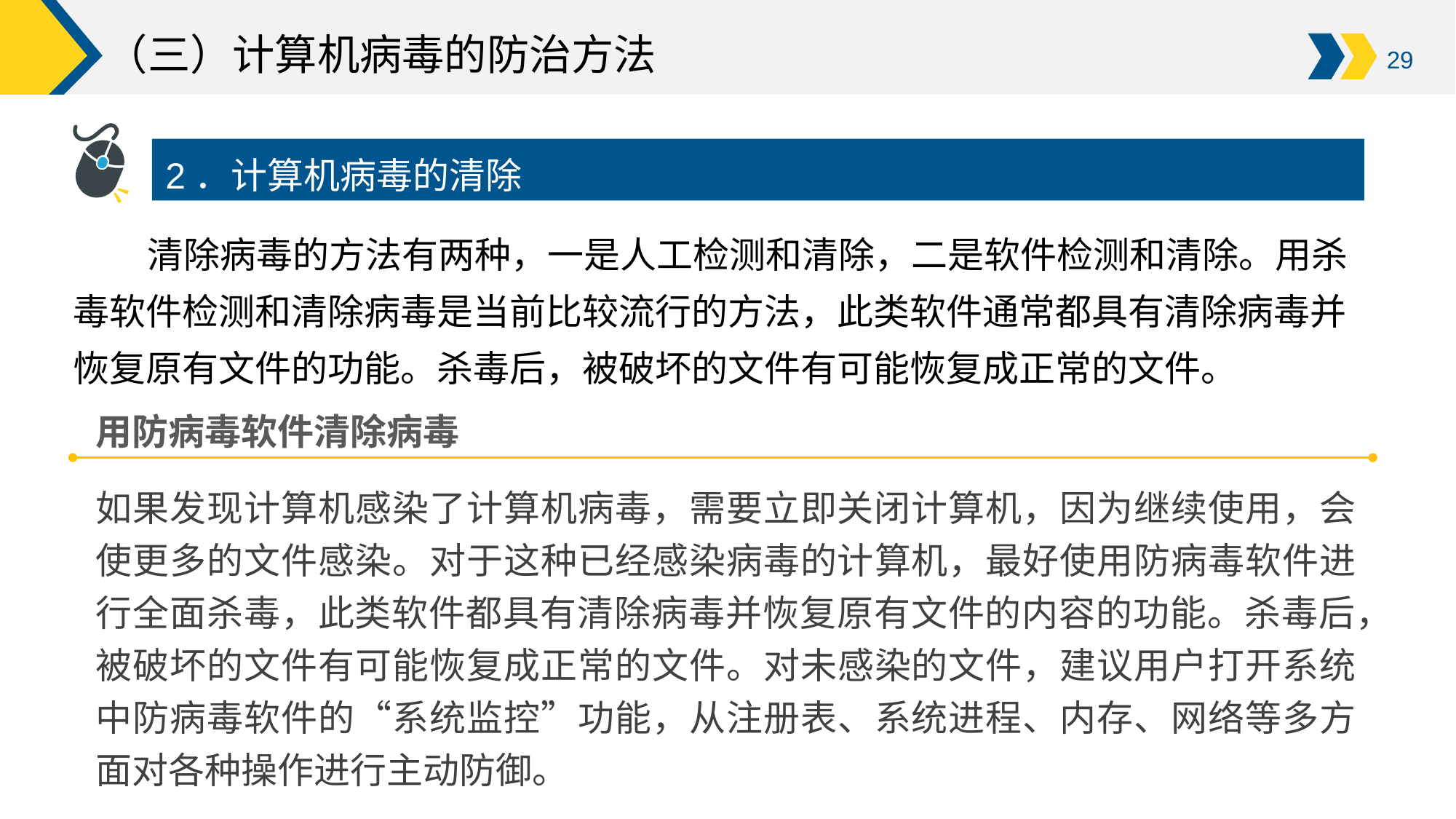

# （三）计算机病毒的防治方法

2．计算机病毒的清除

清除病毒的方法有两种，一是人工检测和清除，二是软件检测和清除。用杀毒软件检测和清除病毒是当前比较流行的方法，此类软件通常都具有清除病毒并恢复原有文件的功能。杀毒后，被破坏的文件有可能恢复成正常的文件。
用防病毒软件清除病毒
如果发现计算机感染了计算机病毒，需要立即关闭计算机，因为继续使用，会使更多的文件感染。对于这种已经感染病毒的计算机，最好使用防病毒软件进行全面杀毒，此类软件都具有清除病毒并恢复原有文件的内容的功能。杀毒后，被破坏的文件有可能恢复成正常的文件。对未感染的文件，建议用户打开系统中防病毒软件的“系统监控”功能，从注册表、系统进程、内存、网络等多方面对各种操作进行主动防御。